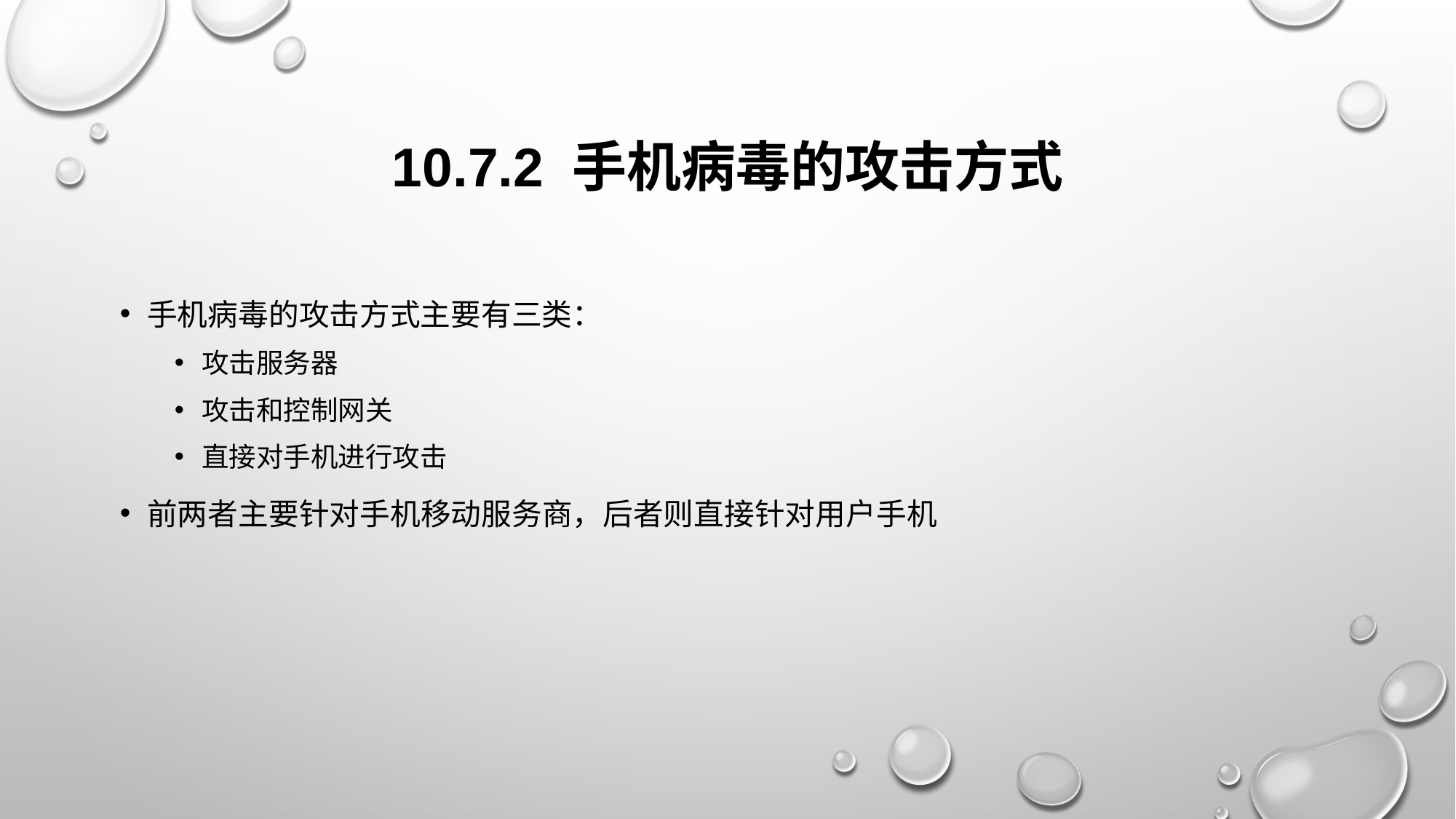

# 10.7.2 手机病毒的攻击方式
手机病毒的攻击方式主要有三类：
攻击服务器
攻击和控制网关
直接对手机进行攻击
前两者主要针对手机移动服务商，后者则直接针对用户手机